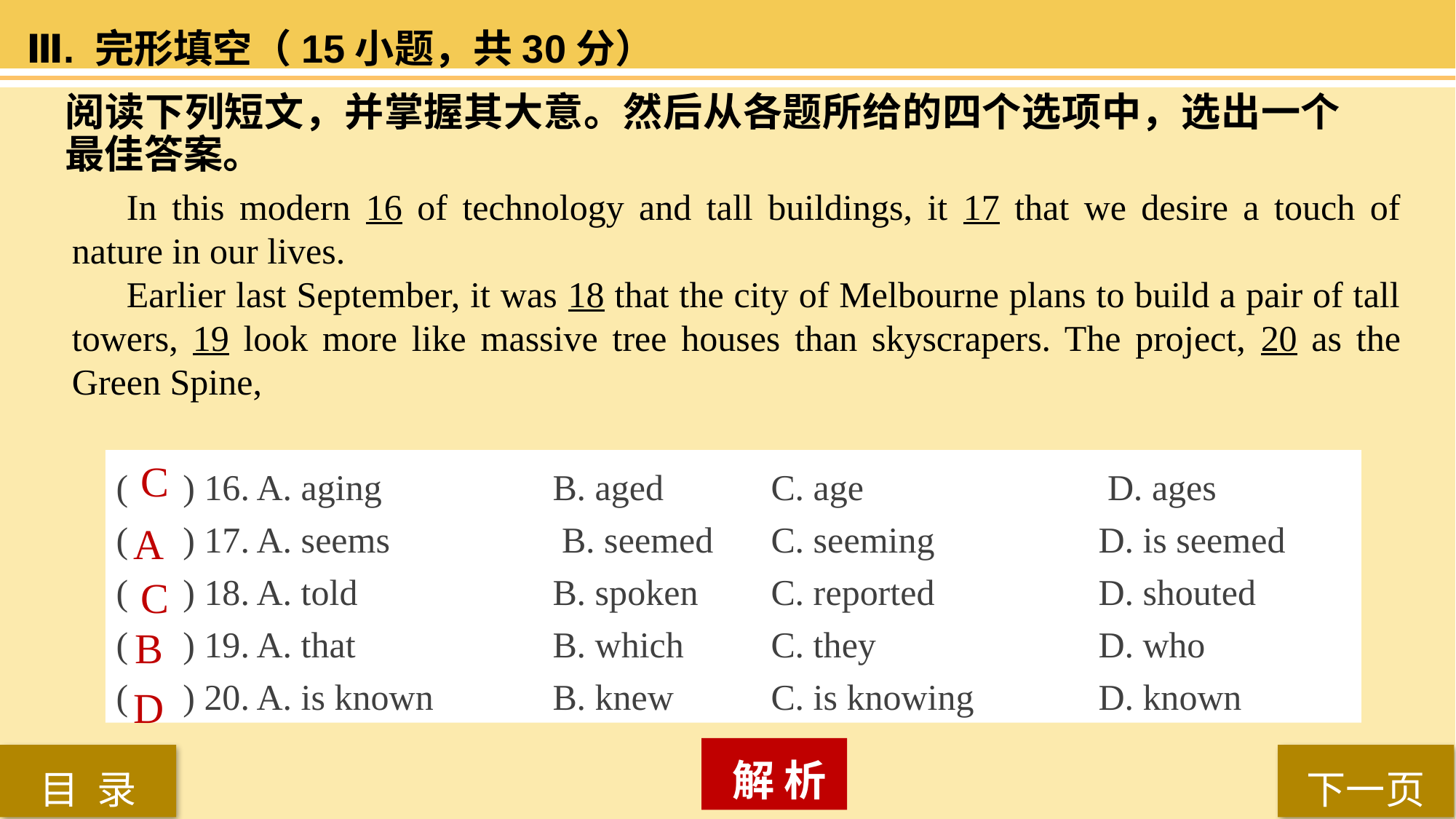

Ⅲ. 完形填空（15小题，共30分）
阅读下列短文，并掌握其大意。然后从各题所给的四个选项中，选出一个最佳答案。
In this modern 16 of technology and tall buildings, it 17 that we desire a touch of nature in our lives.
Earlier last September, it was 18 that the city of Melbourne plans to build a pair of tall towers, 19 look more like massive tree houses than skyscrapers. The project, 20 as the Green Spine,
(      ) 16. A. aging 		B. aged 	C. age			 D. ages
(      ) 17. A. seems		 B. seemed 	C. seeming 		D. is seemed
(      ) 18. A. told 		B. spoken 	C. reported 		D. shouted
(      ) 19. A. that 		B. which 	C. they			D. who
(      ) 20. A. is known	 	B. knew 	C. is knowing 		D. known
C
A
C
B
D
 解 析